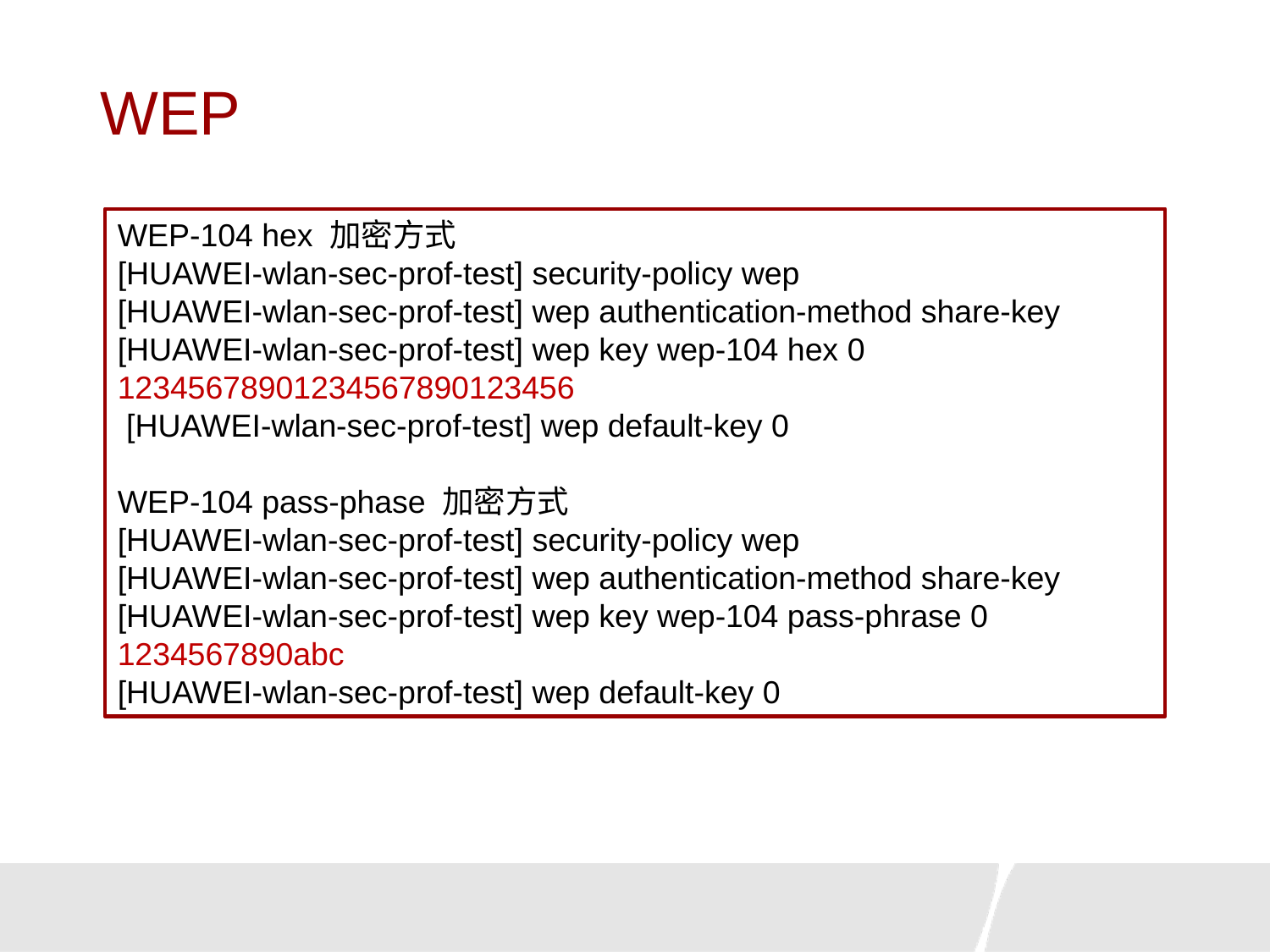

# WEP
WEP-104 hex 加密方式
[HUAWEI-wlan-sec-prof-test] security-policy wep
[HUAWEI-wlan-sec-prof-test] wep authentication-method share-key
[HUAWEI-wlan-sec-prof-test] wep key wep-104 hex 0 12345678901234567890123456
 [HUAWEI-wlan-sec-prof-test] wep default-key 0

WEP-104 pass-phase 加密方式
[HUAWEI-wlan-sec-prof-test] security-policy wep
[HUAWEI-wlan-sec-prof-test] wep authentication-method share-key
[HUAWEI-wlan-sec-prof-test] wep key wep-104 pass-phrase 0 1234567890abc
[HUAWEI-wlan-sec-prof-test] wep default-key 0